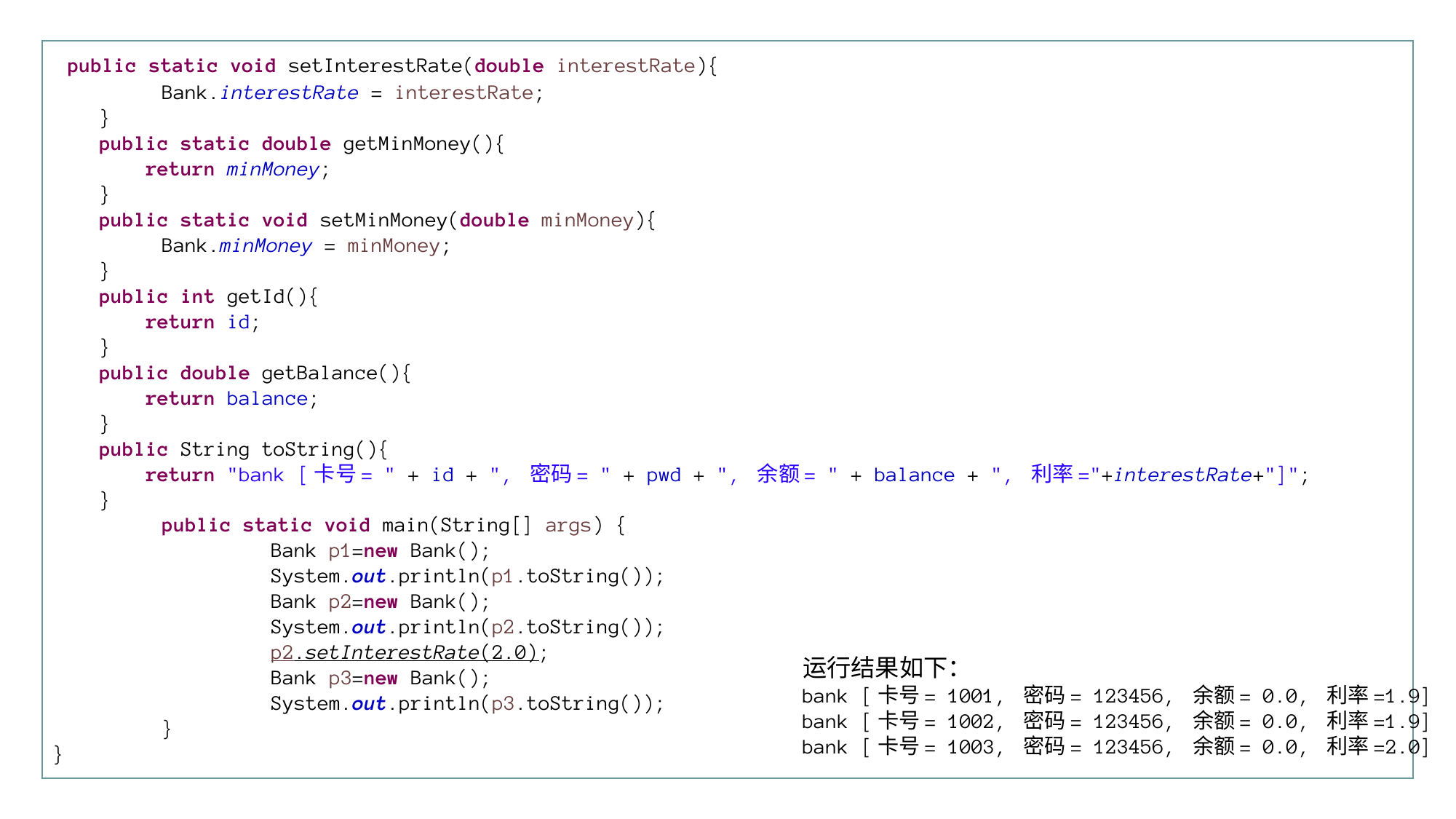

行业PPT模板http://www.XX.com/hangye/
 public static void setInterestRate(double interestRate){
    	Bank.interestRate = interestRate;
    }
    public static double getMinMoney(){
        return minMoney;
    }
    public static void setMinMoney(double minMoney){
    	Bank.minMoney = minMoney;
    }
    public int getId(){
        return id;
    }
    public double getBalance(){
        return balance;
    }
    public String toString(){
        return "bank [卡号= " + id + ", 密码= " + pwd + ", 余额= " + balance + ", 利率="+interestRate+"]";
    }
	public static void main(String[] args) {
		Bank p1=new Bank();
		System.out.println(p1.toString());
		Bank p2=new Bank();
		System.out.println(p2.toString());
		p2.setInterestRate(2.0);
		Bank p3=new Bank();
		System.out.println(p3.toString());
	}
}

运行结果如下：
bank [卡号= 1001, 密码= 123456, 余额= 0.0, 利率=1.9]
bank [卡号= 1002, 密码= 123456, 余额= 0.0, 利率=1.9]
bank [卡号= 1003, 密码= 123456, 余额= 0.0, 利率=2.0]